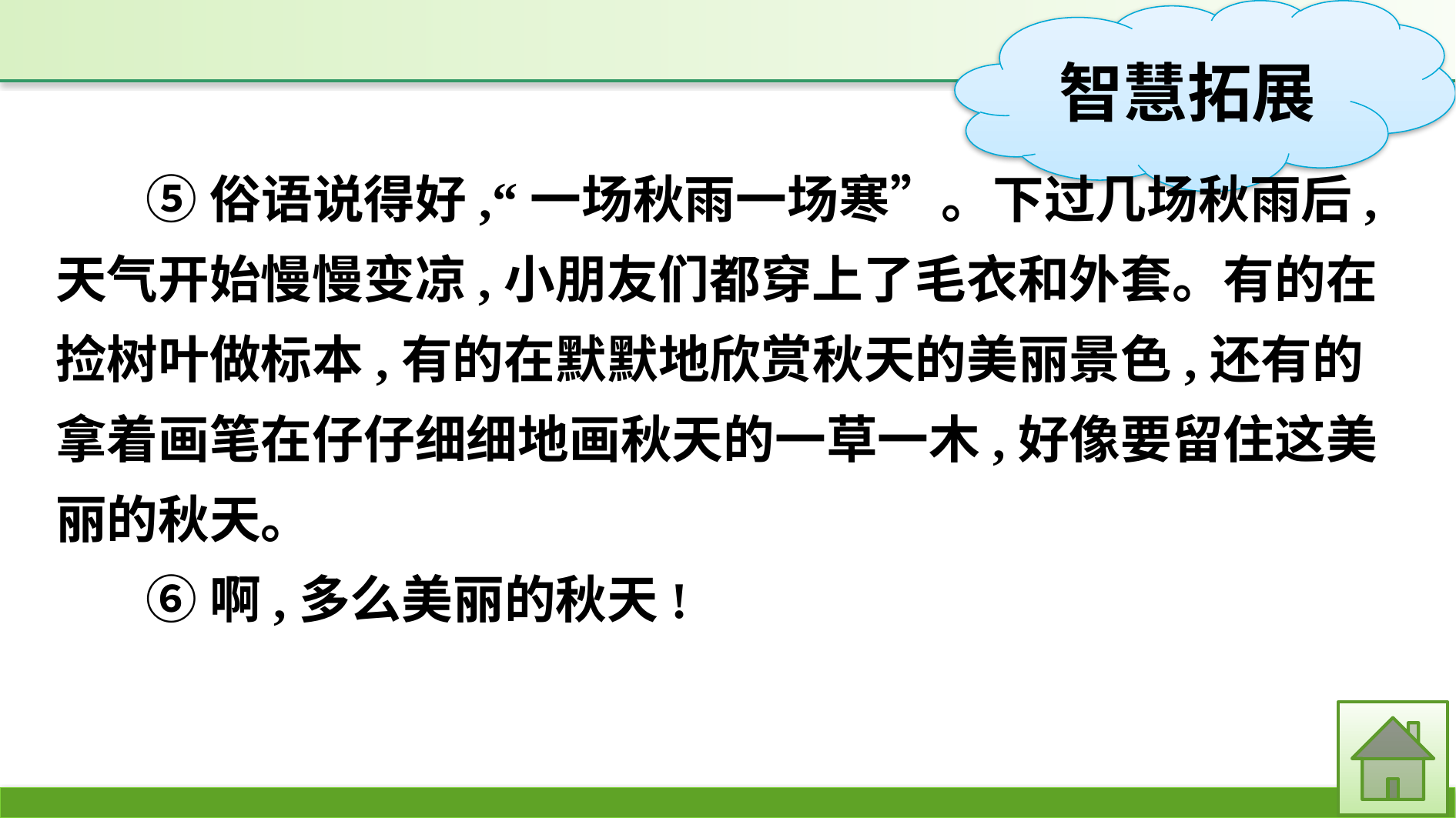

⑤俗语说得好,“一场秋雨一场寒”。下过几场秋雨后,天气开始慢慢变凉,小朋友们都穿上了毛衣和外套。有的在捡树叶做标本,有的在默默地欣赏秋天的美丽景色,还有的拿着画笔在仔仔细细地画秋天的一草一木,好像要留住这美丽的秋天。
⑥啊,多么美丽的秋天!